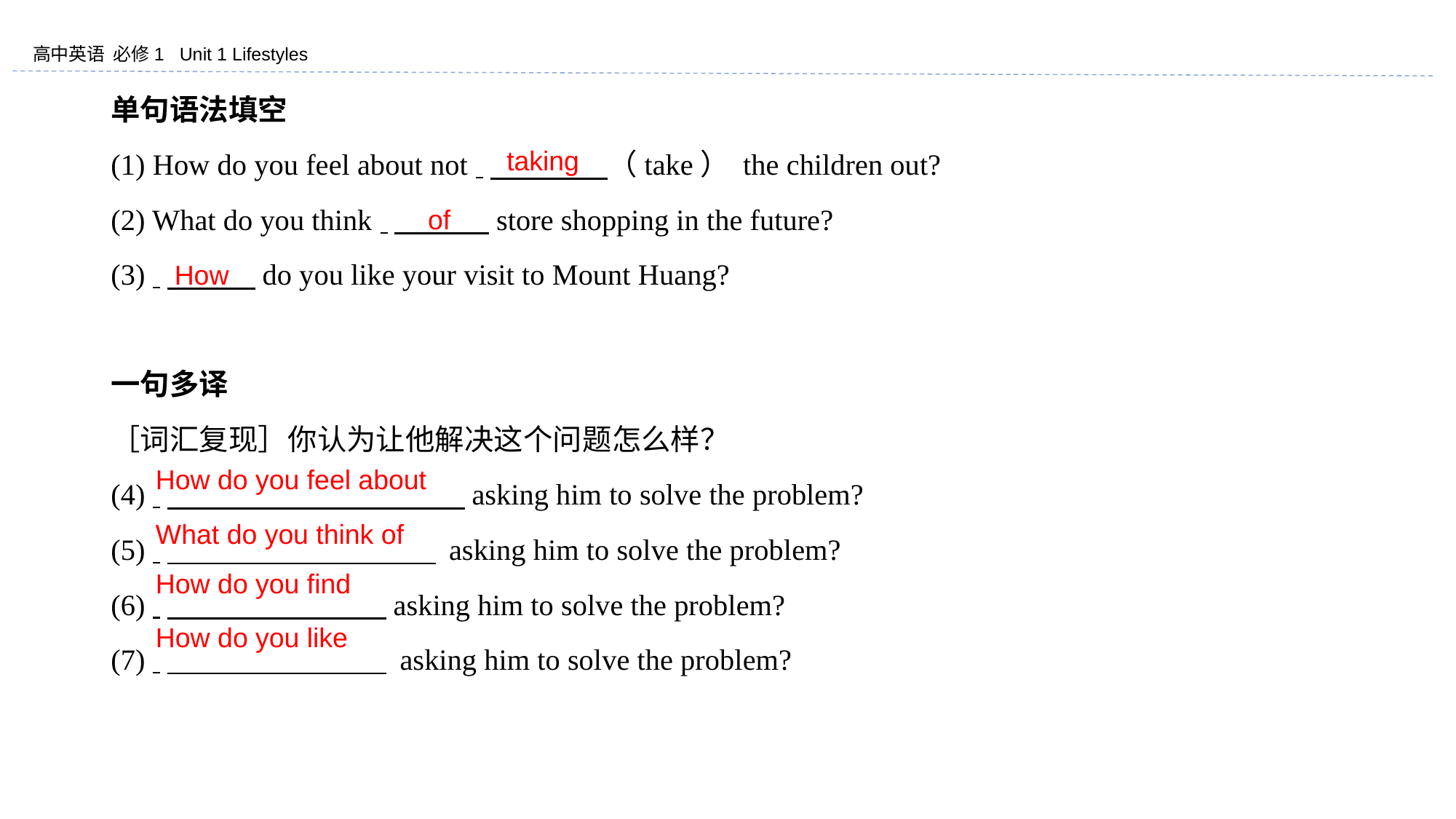

单句语法填空
(1) How do you feel about not  　　　　（take） the children out?
(2) What do you think  　　　 store shopping in the future?
(3)  　　　do you like your visit to Mount Huang?

一句多译
［词汇复现］你认为让他解决这个问题怎么样？
(4)  　　　　  　　　　  　 asking him to solve the problem?
(5)  　　　　  　　　　    asking him to solve the problem?
(6)  　　　　  　　　asking him to solve the problem?
(7)  　　　　  　　　 asking him to solve the problem?

taking
of
How
How do you feel about
What do you think of
How do you find
How do you like